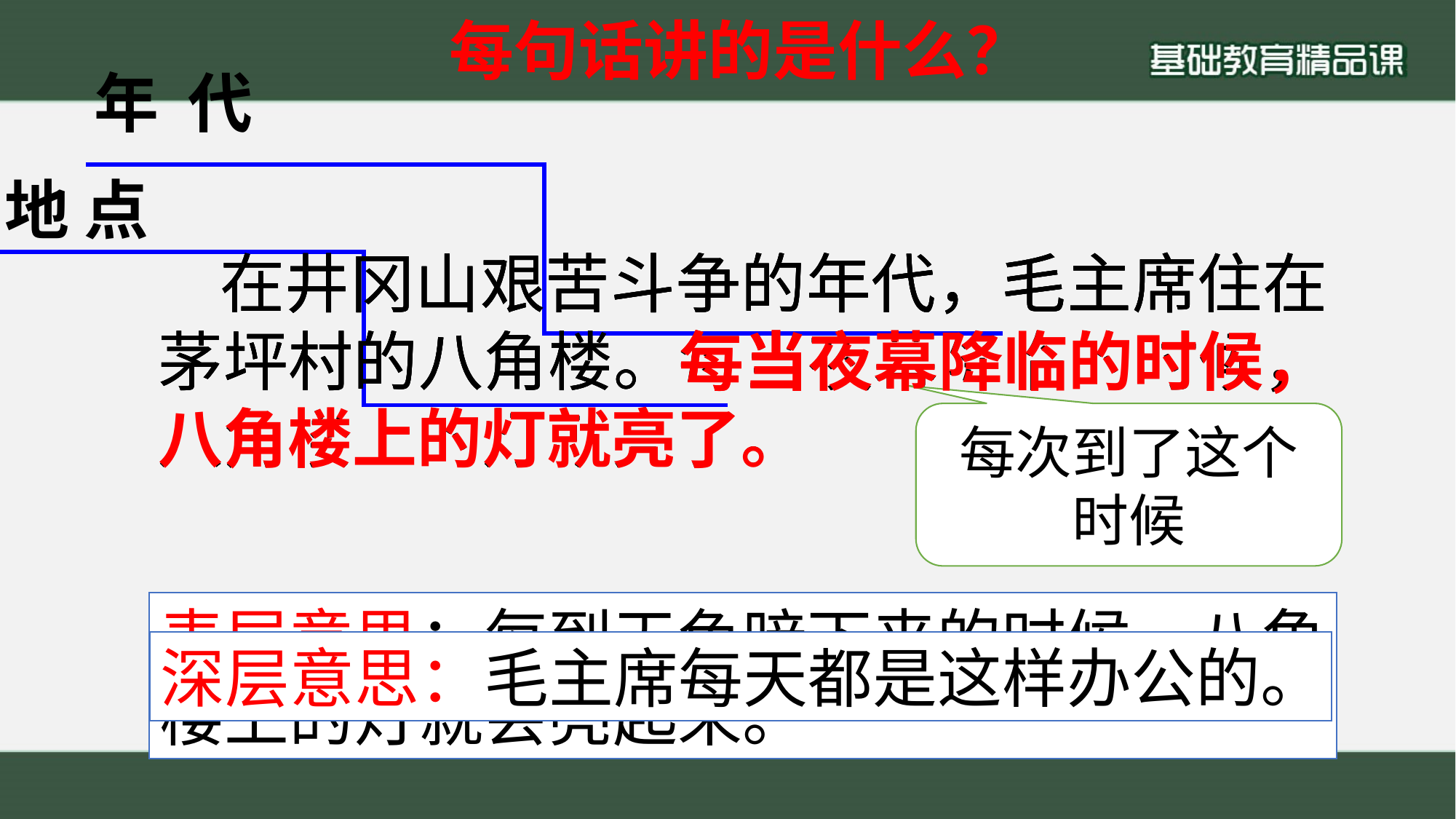

每句话讲的是什么？
年  代
地 点
   在井冈山艰苦斗争的年代，毛主席住在茅坪村的八角楼。每当夜幕降临的时候，八角楼上的灯就亮了。
   在井冈山艰苦斗争的年代，毛主席住在茅坪村的八角楼。每当夜幕降临的时候，八角楼上的灯就亮了。
   在井冈山艰苦斗争的年代，毛主席住在茅坪村的八角楼。每当夜幕降临的时候，八角楼上的灯就亮了。
每次到了这个时候
表层意思：每到天色暗下来的时候，八角楼上的灯就会亮起来。
深层意思：毛主席每天都是这样办公的。